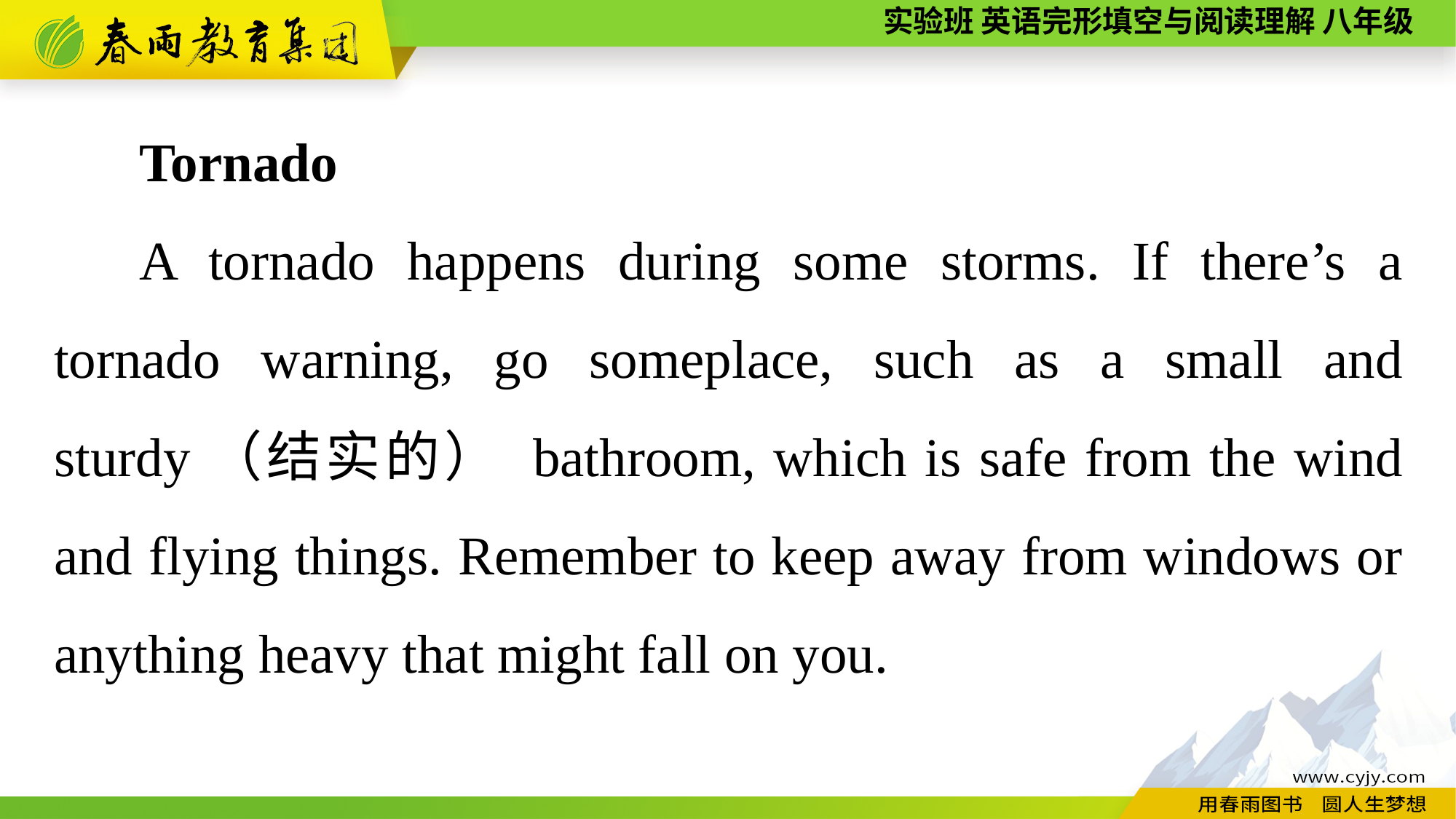

Tornado
A tornado happens during some storms. If there’s a tornado warning, go someplace, such as a small and sturdy（结实的） bathroom, which is safe from the wind and flying things. Remember to keep away from windows or anything heavy that might fall on you.